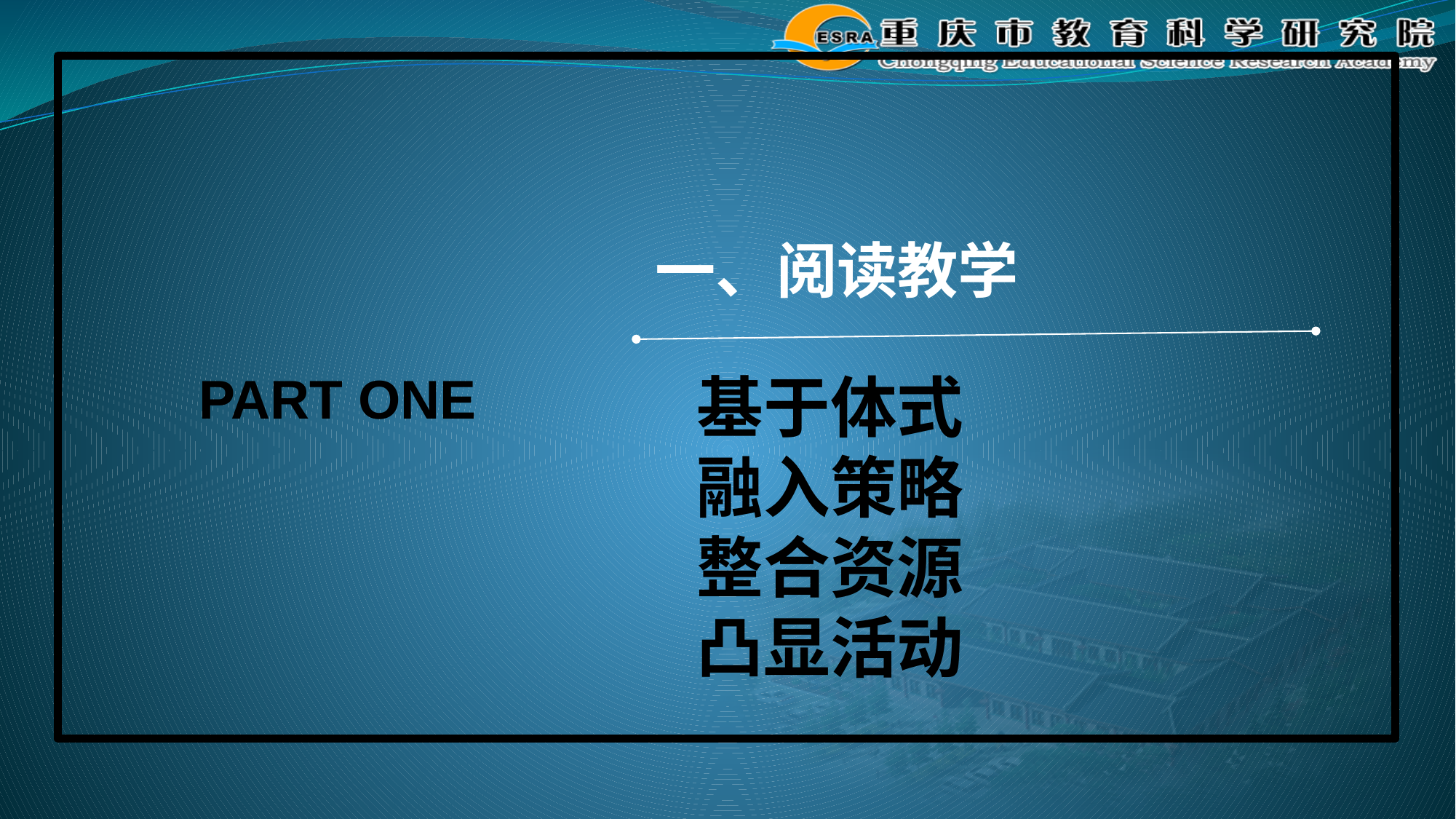

一、阅读教学
      PART ONE
基于体式
融入策略
整合资源
凸显活动